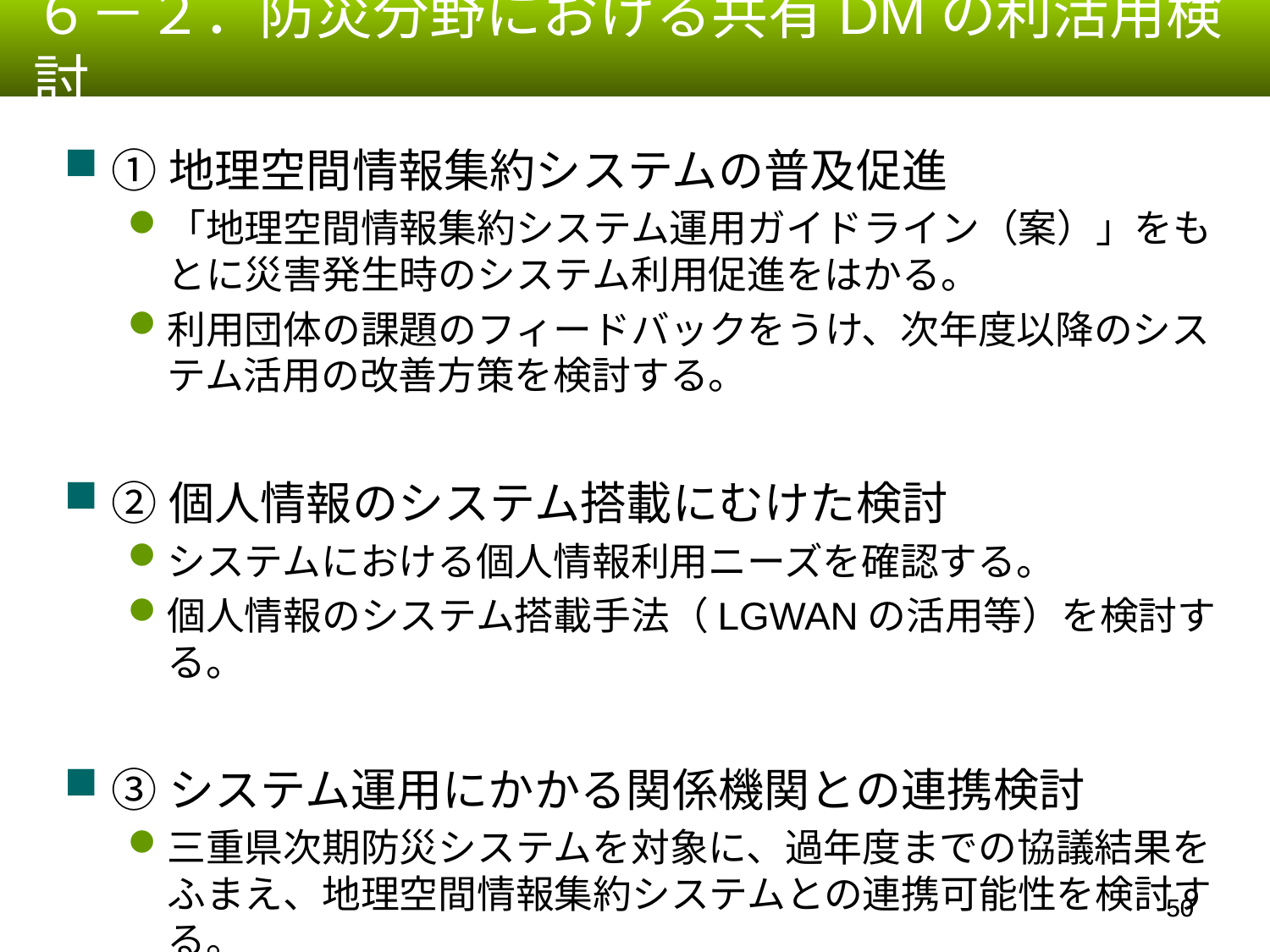

６－２．防災分野における共有DMの利活用検討
①地理空間情報集約システムの普及促進
「地理空間情報集約システム運用ガイドライン（案）」をもとに災害発生時のシステム利用促進をはかる。
利用団体の課題のフィードバックをうけ、次年度以降のシステム活用の改善方策を検討する。

②個人情報のシステム搭載にむけた検討
システムにおける個人情報利用ニーズを確認する。
個人情報のシステム搭載手法（LGWANの活用等）を検討する。

③システム運用にかかる関係機関との連携検討
三重県次期防災システムを対象に、過年度までの協議結果をふまえ、地理空間情報集約システムとの連携可能性を検討する。

50
50